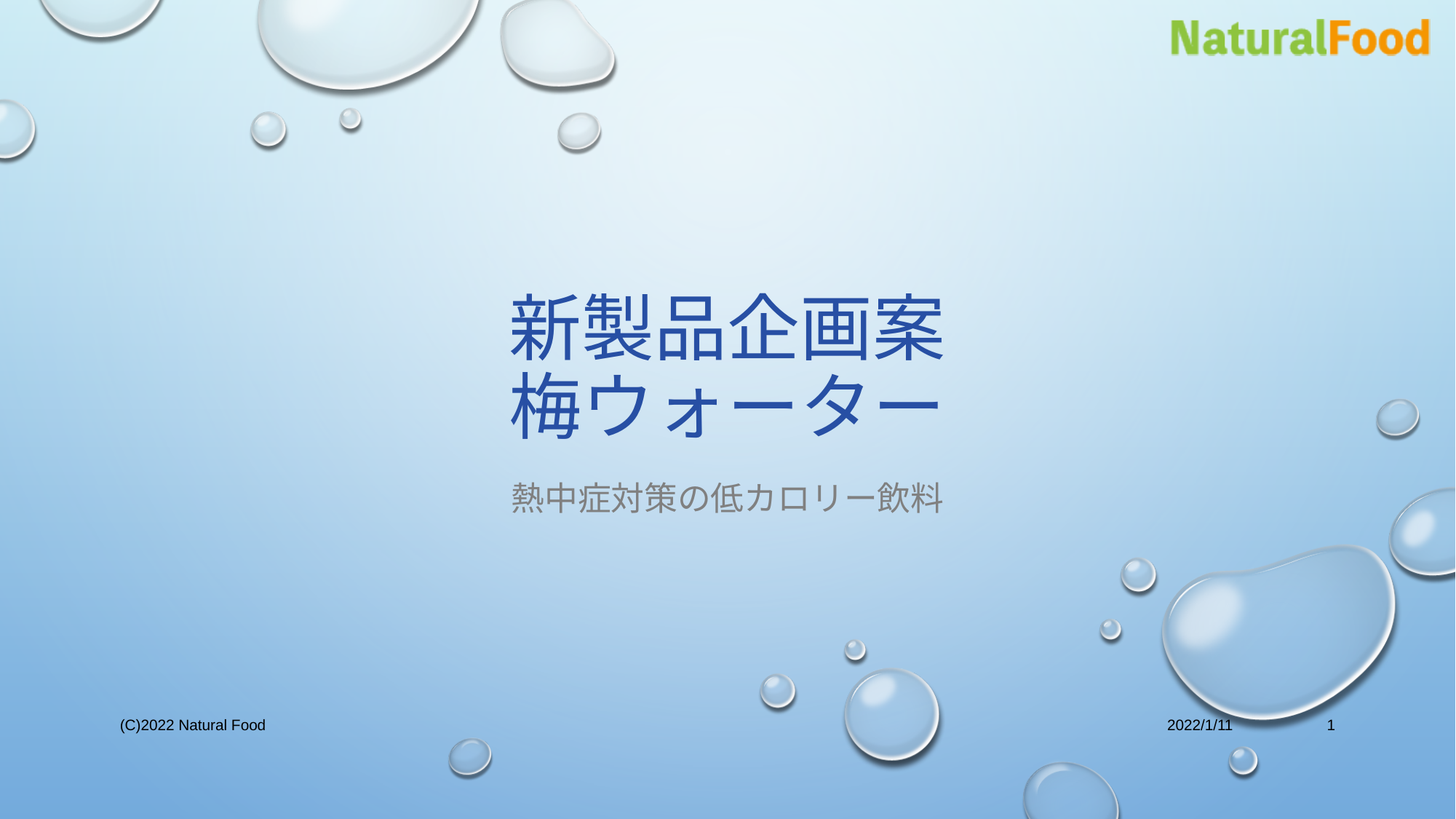

# 新製品企画案 梅ウォーター
熱中症対策の低カロリー飲料
(C)2022 Natural Food
2022/1/11
1